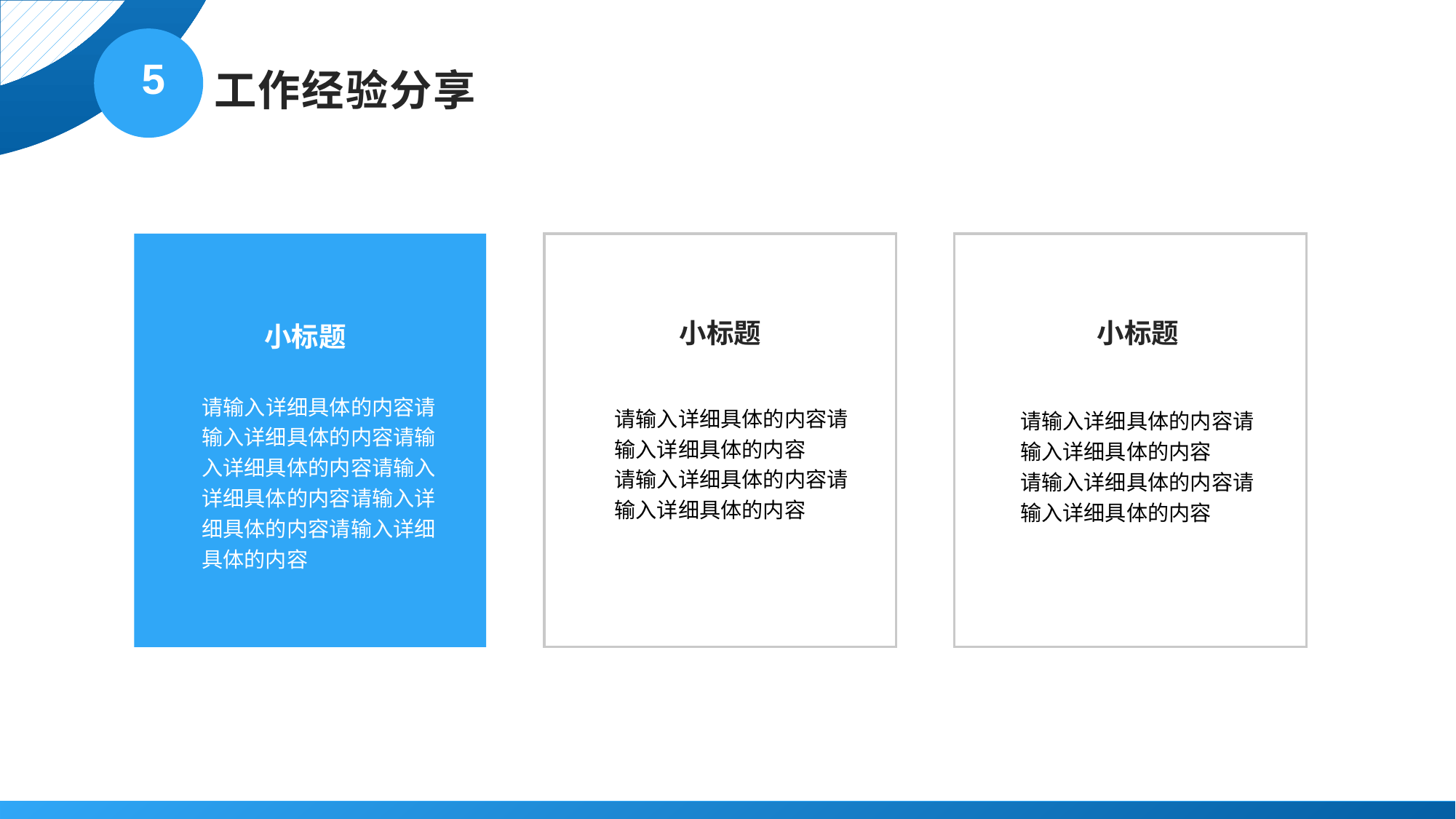

工作经验分享
5

小标题
请输入详细具体的内容请输入详细具体的内容请输入详细具体的内容请输入详细具体的内容请输入详细具体的内容请输入详细具体的内容

小标题
请输入详细具体的内容请输入详细具体的内容
请输入详细具体的内容请输入详细具体的内容

小标题
请输入详细具体的内容请输入详细具体的内容
请输入详细具体的内容请输入详细具体的内容